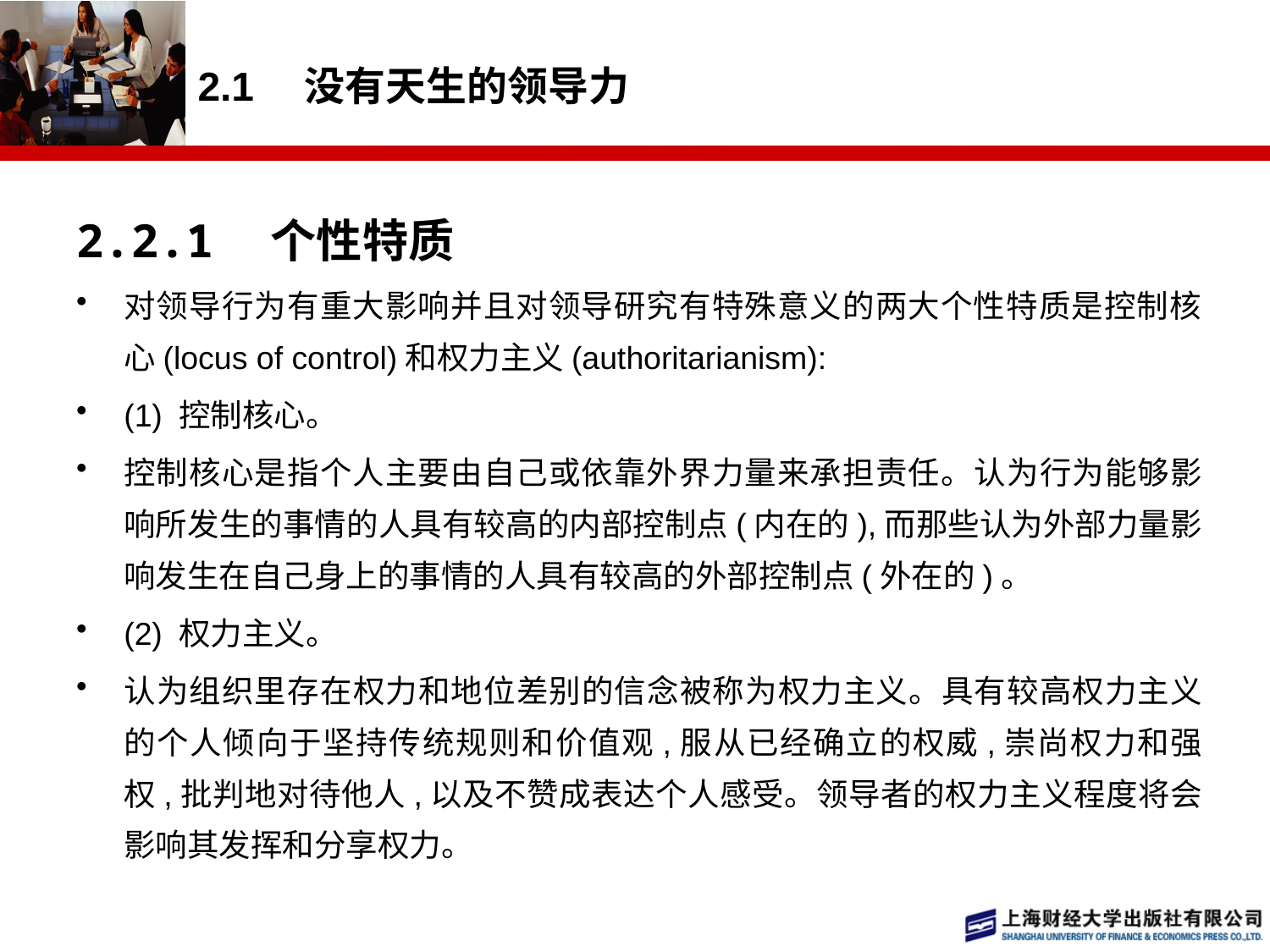

# 2.1　没有天生的领导力
2.2.1　个性特质
对领导行为有重大影响并且对领导研究有特殊意义的两大个性特质是控制核心(locus of control)和权力主义(authoritarianism):
(1) 控制核心。
控制核心是指个人主要由自己或依靠外界力量来承担责任。认为行为能够影响所发生的事情的人具有较高的内部控制点(内在的),而那些认为外部力量影响发生在自己身上的事情的人具有较高的外部控制点(外在的)。
(2) 权力主义。
认为组织里存在权力和地位差别的信念被称为权力主义。具有较高权力主义的个人倾向于坚持传统规则和价值观,服从已经确立的权威,崇尚权力和强权,批判地对待他人,以及不赞成表达个人感受。领导者的权力主义程度将会影响其发挥和分享权力。